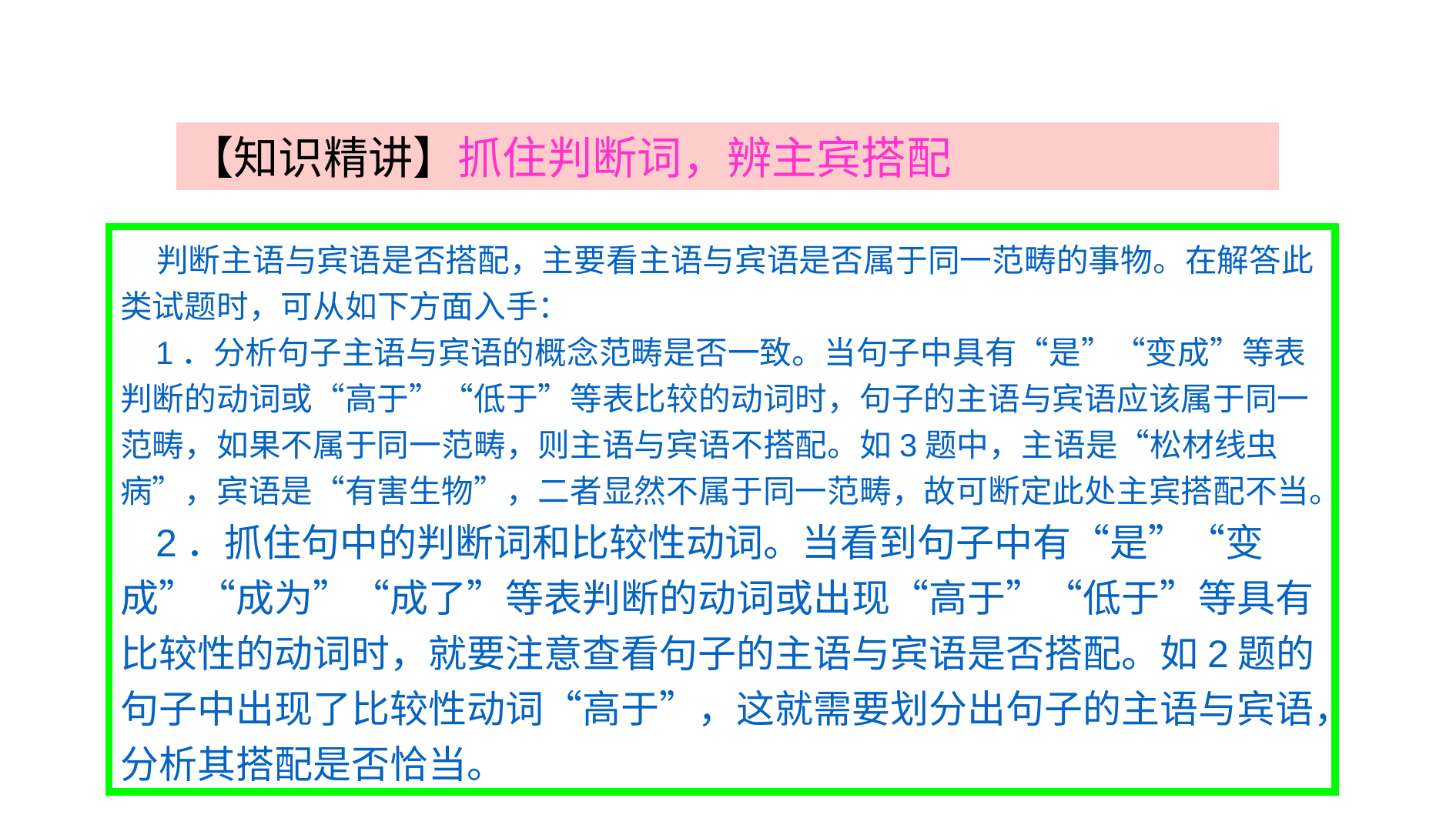

【知识精讲】抓住判断词，辨主宾搭配
    判断主语与宾语是否搭配，主要看主语与宾语是否属于同一范畴的事物。在解答此类试题时，可从如下方面入手：
    1．分析句子主语与宾语的概念范畴是否一致。当句子中具有“是”“变成”等表判断的动词或“高于”“低于”等表比较的动词时，句子的主语与宾语应该属于同一范畴，如果不属于同一范畴，则主语与宾语不搭配。如3题中，主语是“松材线虫病”，宾语是“有害生物”，二者显然不属于同一范畴，故可断定此处主宾搭配不当。
    2．抓住句中的判断词和比较性动词。当看到句子中有“是”“变成”“成为”“成了”等表判断的动词或出现“高于”“低于”等具有比较性的动词时，就要注意查看句子的主语与宾语是否搭配。如2题的句子中出现了比较性动词“高于”，这就需要划分出句子的主语与宾语，分析其搭配是否恰当。